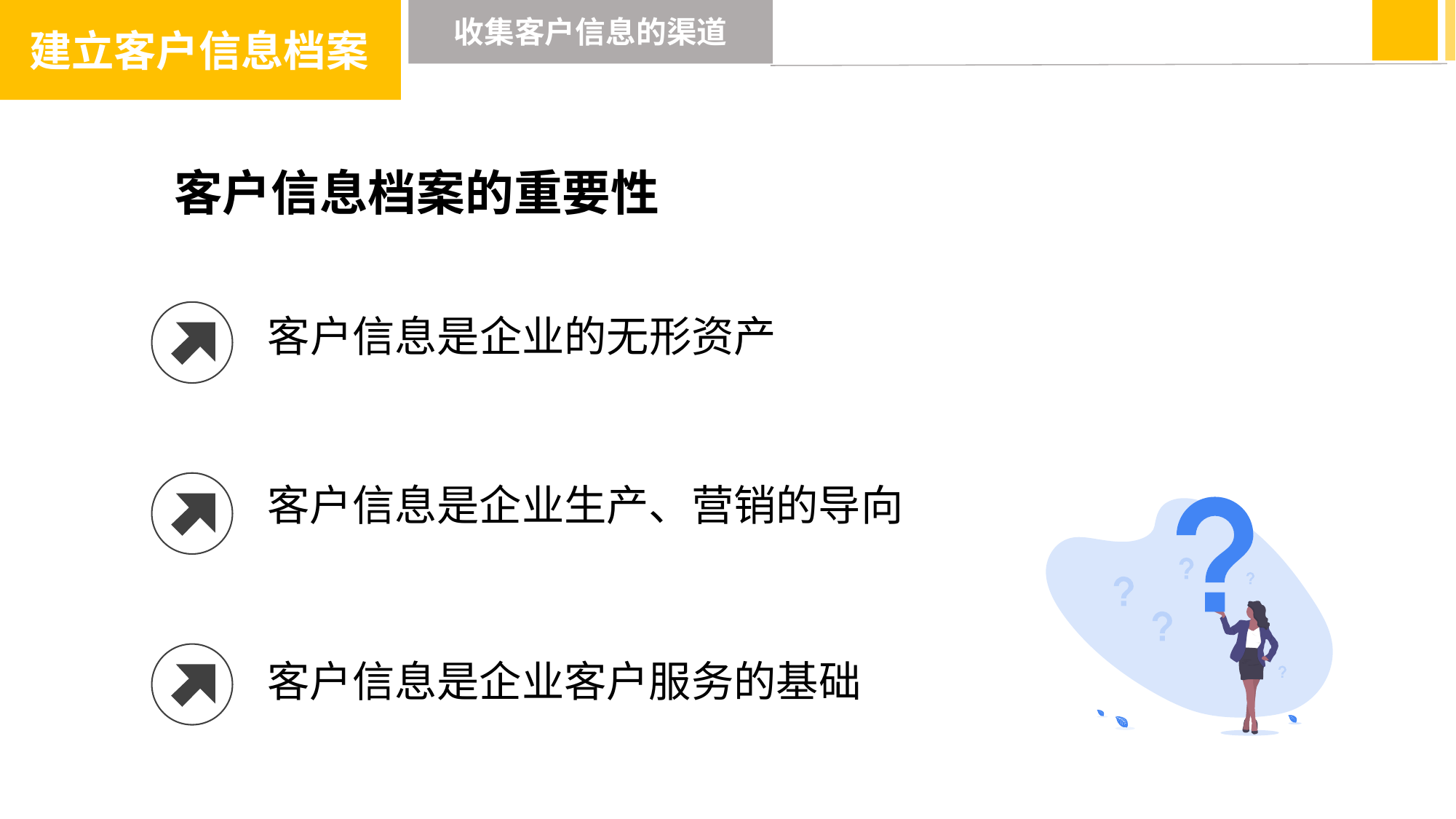

建立客户信息档案

收集客户信息的渠道
 客户信息档案的重要性
客户信息档案的重要性

客户信息是企业的无形资产

客户信息是企业生产、营销的导向

客户信息是企业客户服务的基础